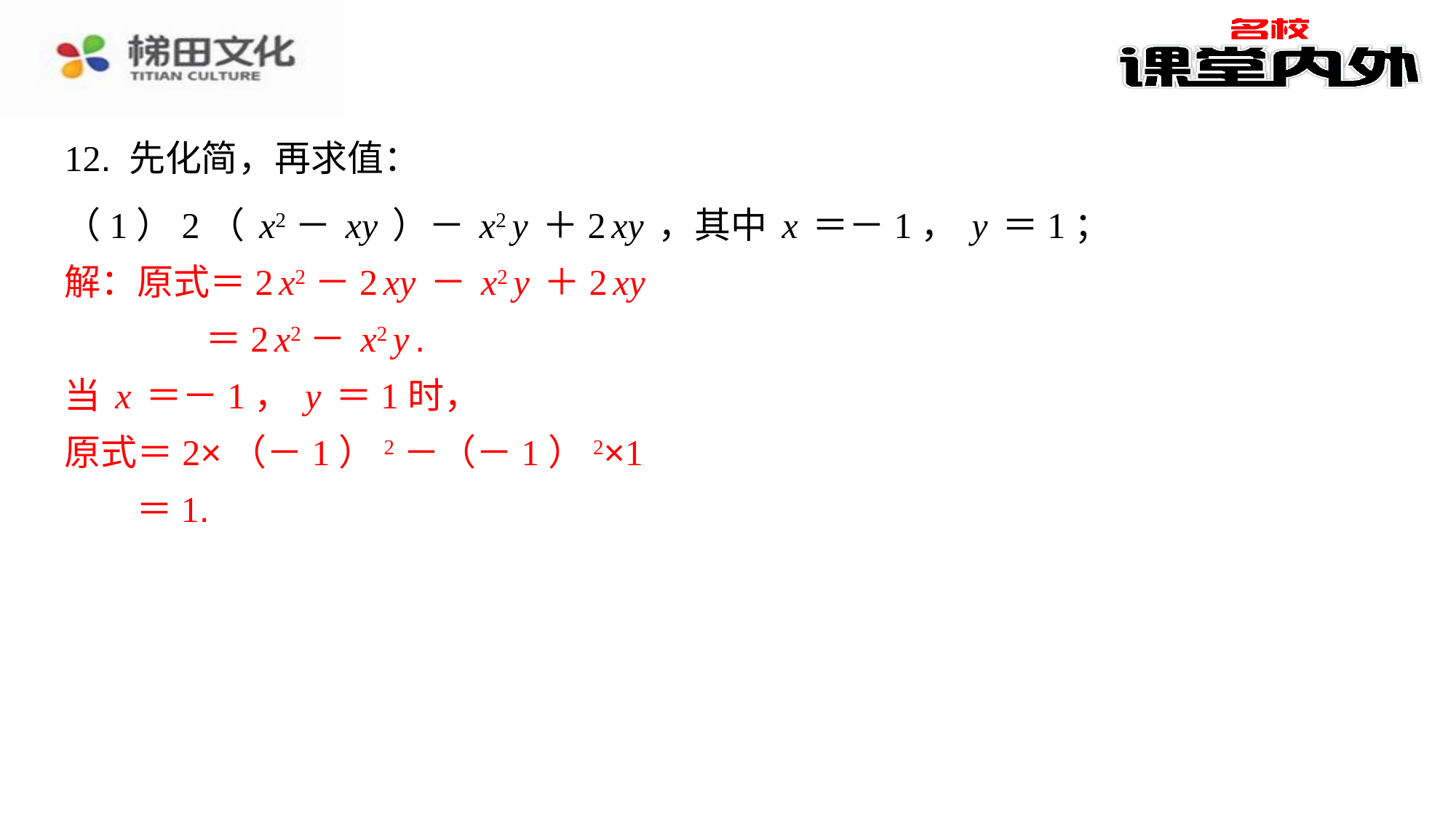

12. 先化简，再求值：
（1）2（x2－xy）－x2y＋2xy，其中x＝－1，y＝1；
解：原式＝2x2－2xy－x2y＋2xy
＝2x2－x2y.
当x＝－1，y＝1时，
原式＝2×（－1）2－（－1）2×1
＝1.
解：原式＝2x2－2xy－x2y＋2xy
＝2x2－x2y.
当x＝－1，y＝1时，
原式＝2×（－1）2－（－1）2×1
＝1.